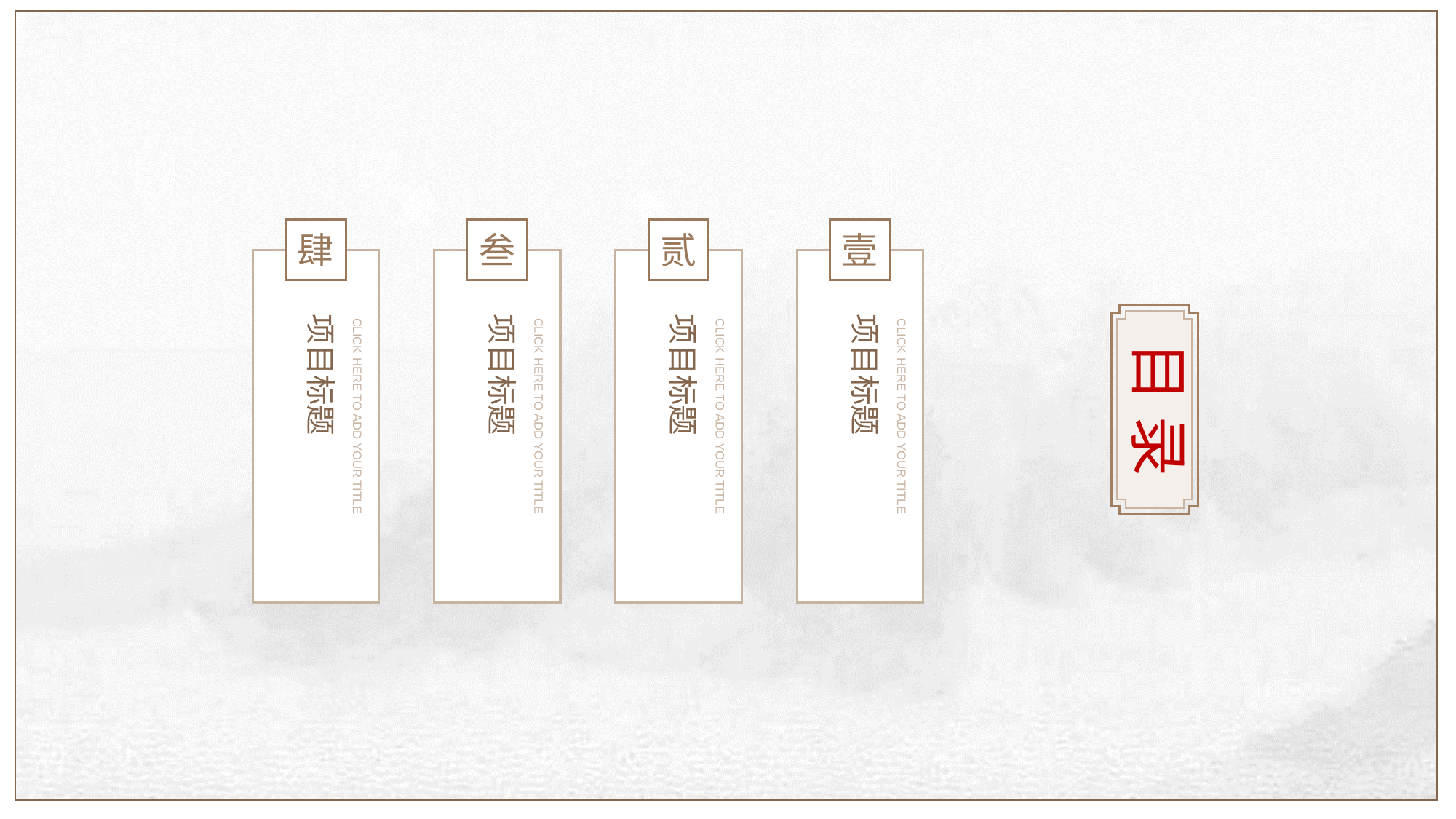

肆

项目标题
CLICK HERE TO ADD YOUR TITLE

叁

项目标题
CLICK HERE TO ADD YOUR TITLE

贰

项目标题
CLICK HERE TO ADD YOUR TITLE

壹

项目标题
CLICK HERE TO ADD YOUR TITLE

目 录